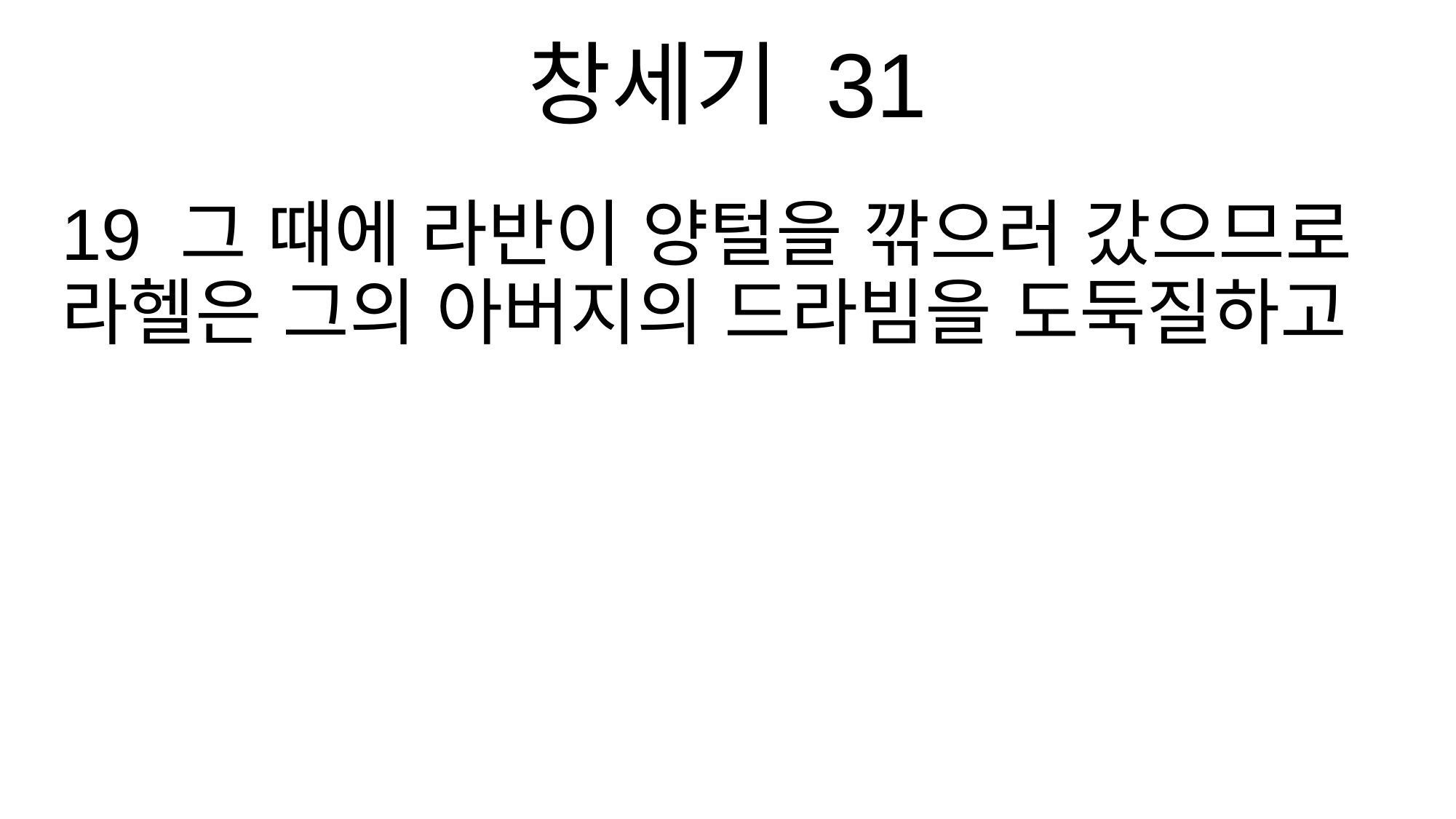

창세기 31
19 그 때에 라반이 양털을 깎으러 갔으므로 라헬은 그의 아버지의 드라빔을 도둑질하고